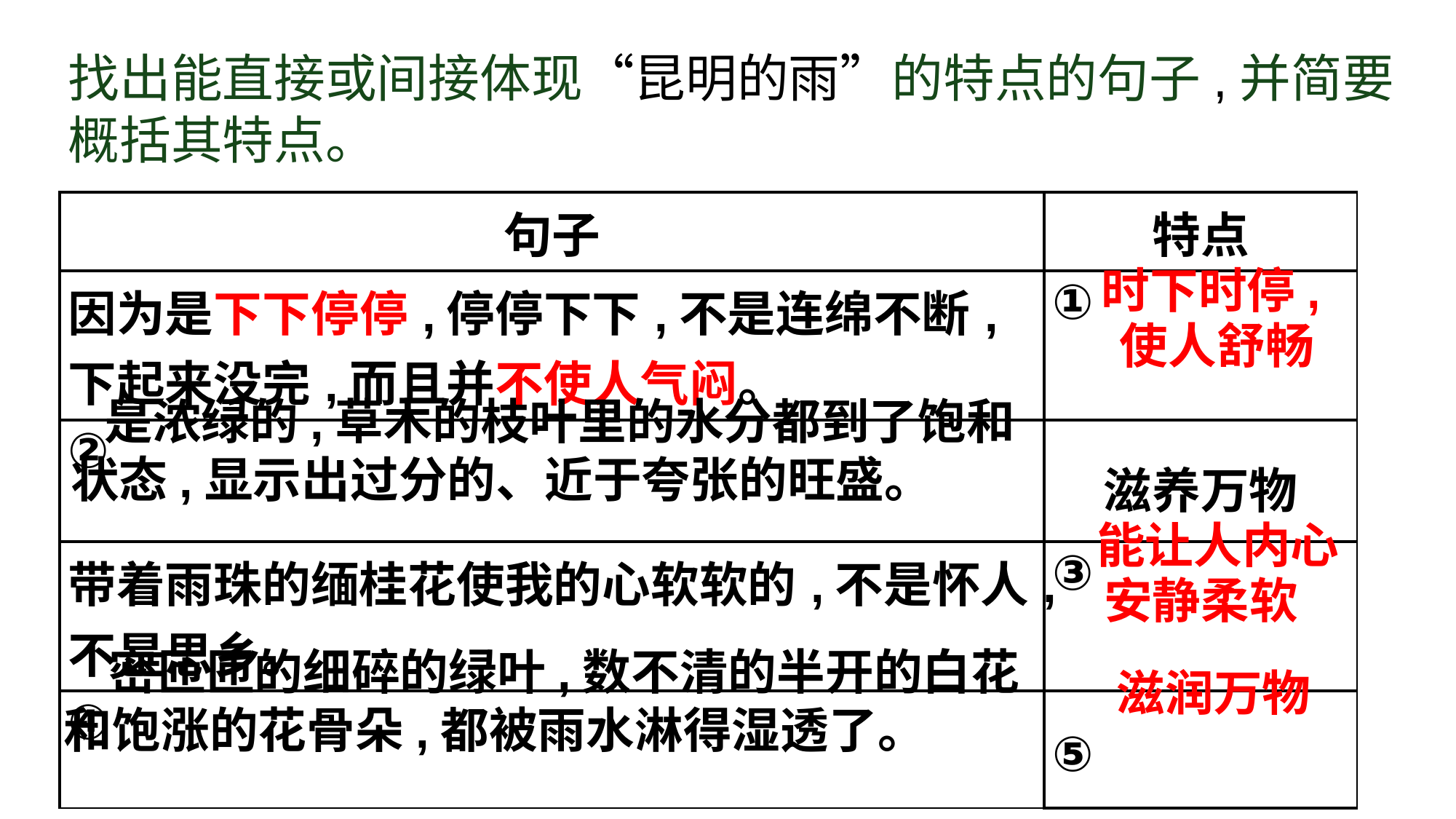

找出能直接或间接体现“昆明的雨”的特点的句子,并简要概括其特点。
| 句子 | 特点 |
| --- | --- |
| 因为是下下停停,停停下下,不是连绵不断,下起来没完,而且并不使人气闷。 | ① |
| ② | 滋养万物 |
| 带着雨珠的缅桂花使我的心软软的,不是怀人,不是思乡。 | ③ |
| ④ | ⑤ |
时下时停,使人舒畅
  是浓绿的,草木的枝叶里的水分都到了饱和状态,显示出过分的、近于夸张的旺盛。
  能让人内心安静柔软
   密匝匝的细碎的绿叶,数不清的半开的白花和饱涨的花骨朵,都被雨水淋得湿透了。
 滋润万物